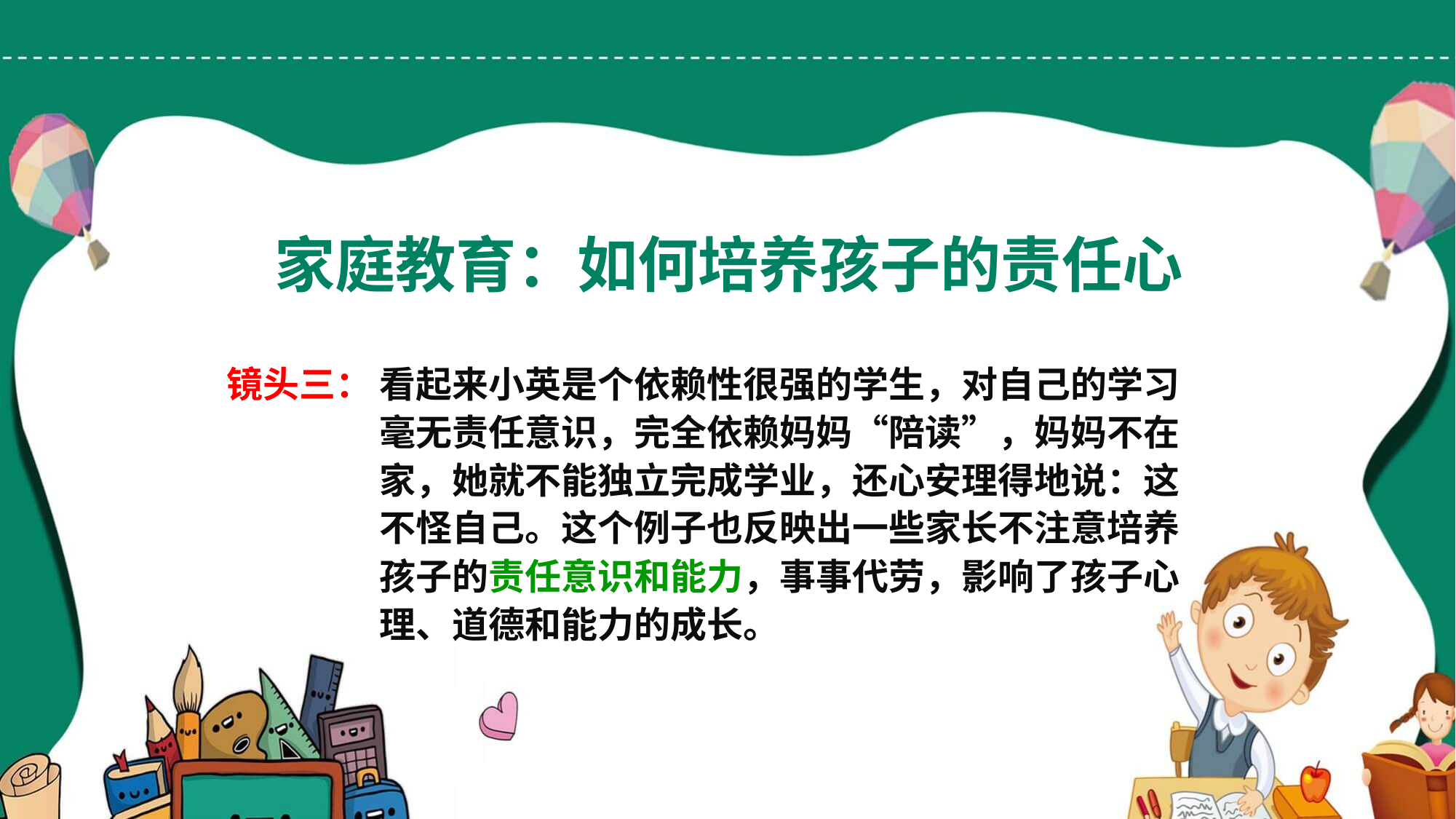

# 家庭教育：如何培养孩子的责任心
镜头三：
看起来小英是个依赖性很强的学生，对自己的学习毫无责任意识，完全依赖妈妈“陪读”，妈妈不在家，她就不能独立完成学业，还心安理得地说：这不怪自己。这个例子也反映出一些家长不注意培养孩子的责任意识和能力，事事代劳，影响了孩子心理、道德和能力的成长。